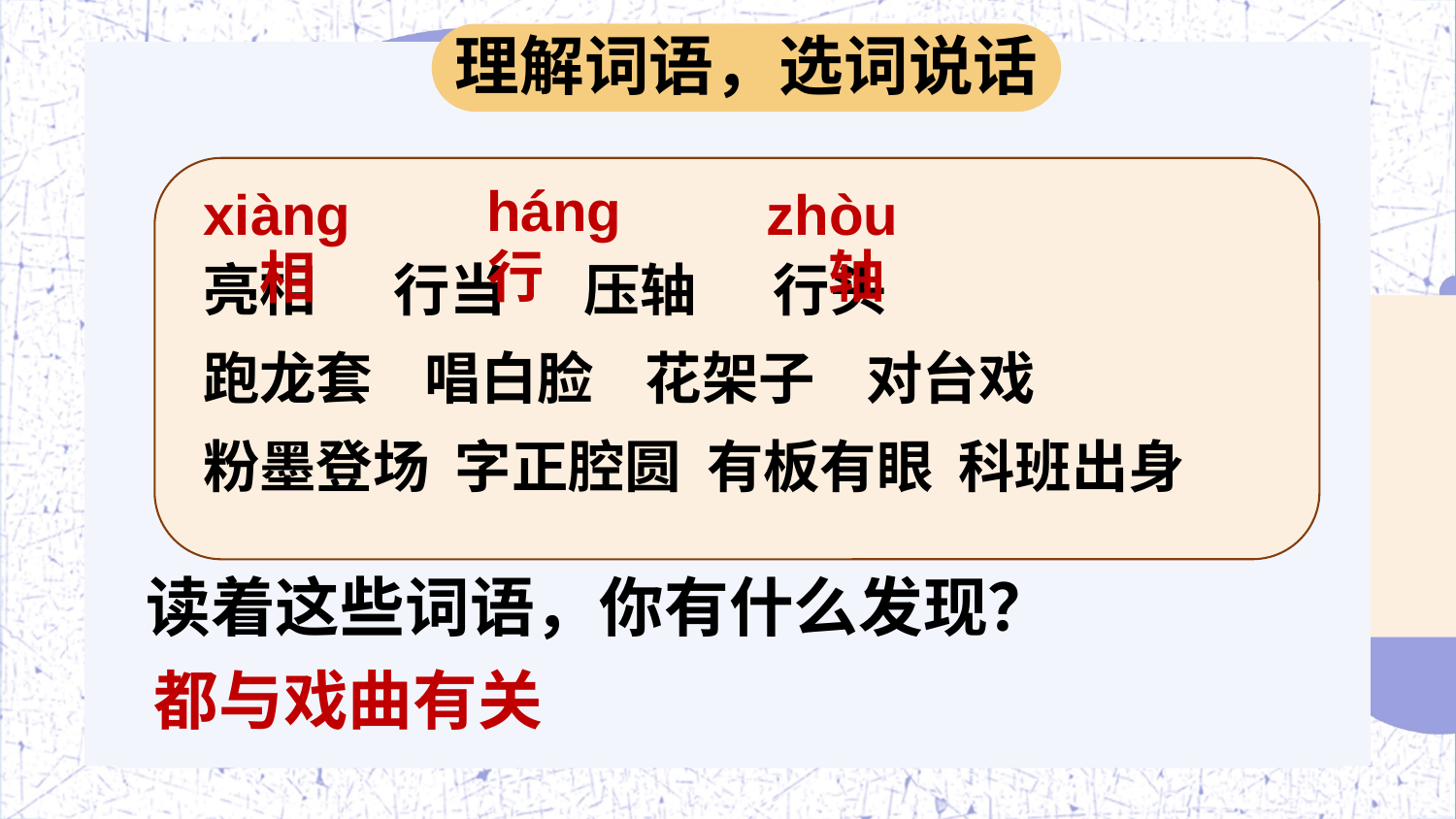

理解词语，选词说话

亮相      行当      压轴      行头
跑龙套    唱白脸    花架子    对台戏
粉墨登场  字正腔圆  有板有眼  科班出身
hánɡ
xiànɡ
zhòu
行
轴
相
读着这些词语，你有什么发现？
都与戏曲有关